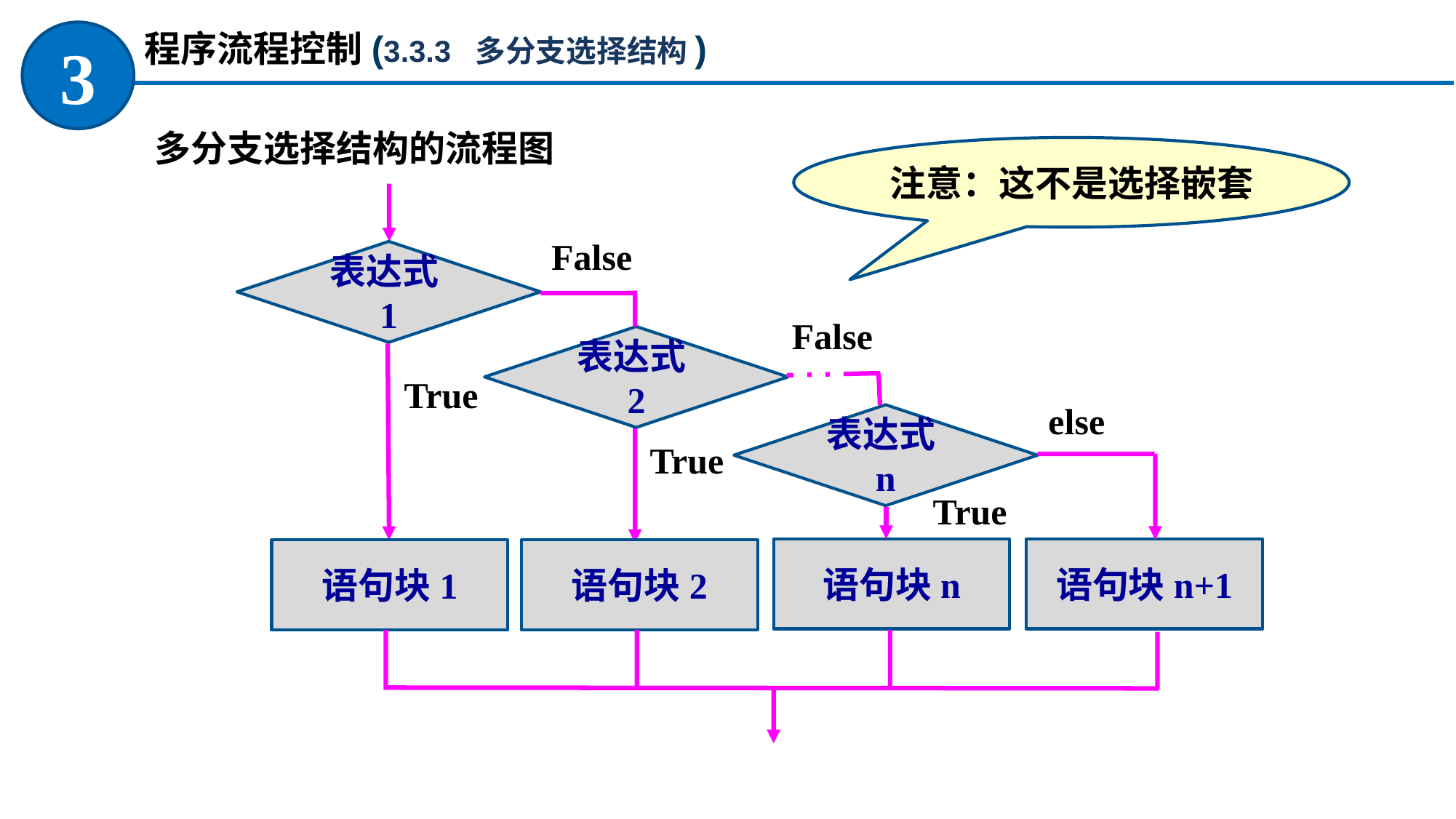

程序流程控制(3.3.3  多分支选择结构)
3
多分支选择结构的流程图
注意：这不是选择嵌套

False
表达式1

False
表达式2
True

else
表达式n

True

True

语句块n
语句块n+1
语句块1
语句块2